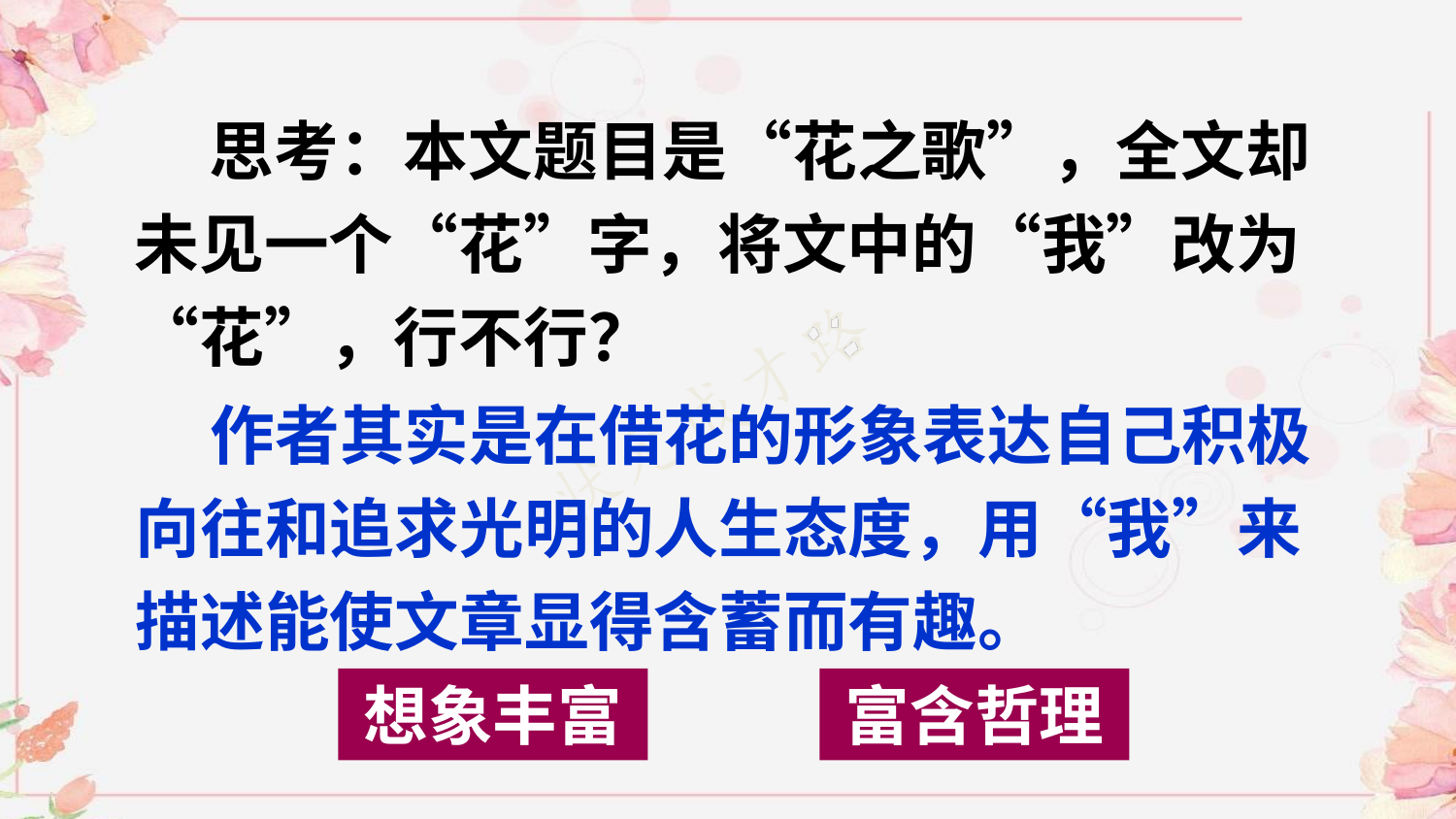

思考：本文题目是“花之歌”，全文却未见一个“花”字，将文中的“我”改为“花”，行不行？
    作者其实是在借花的形象表达自己积极向往和追求光明的人生态度，用“我”来描述能使文章显得含蓄而有趣。
想象丰富
富含哲理